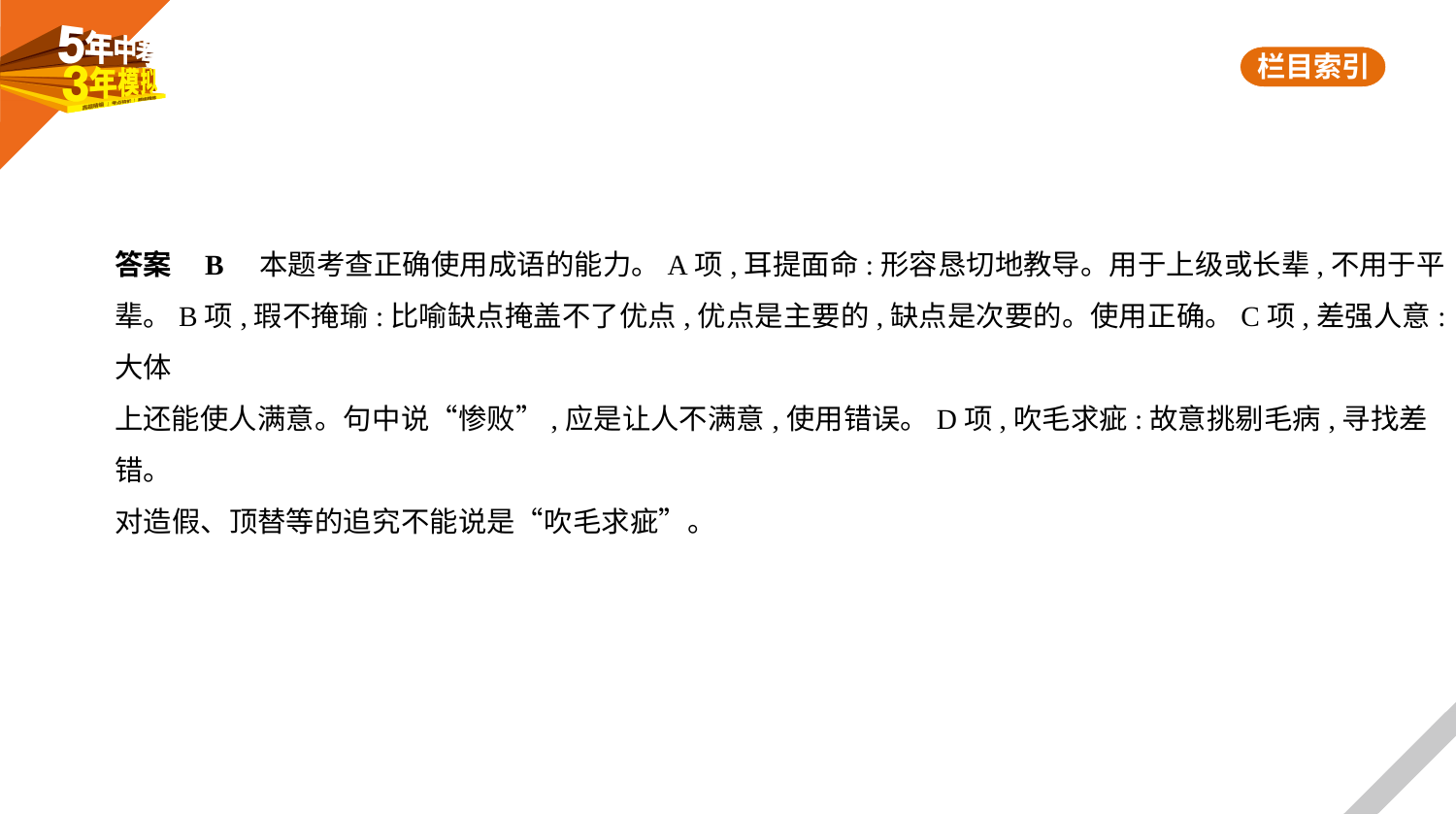

答案    B　本题考查正确使用成语的能力。A项,耳提面命:形容恳切地教导。用于上级或长辈,不用于平
辈。B项,瑕不掩瑜:比喻缺点掩盖不了优点,优点是主要的,缺点是次要的。使用正确。C项,差强人意:大体
上还能使人满意。句中说“惨败”,应是让人不满意,使用错误。D项,吹毛求疵:故意挑剔毛病,寻找差错。
对造假、顶替等的追究不能说是“吹毛求疵”。